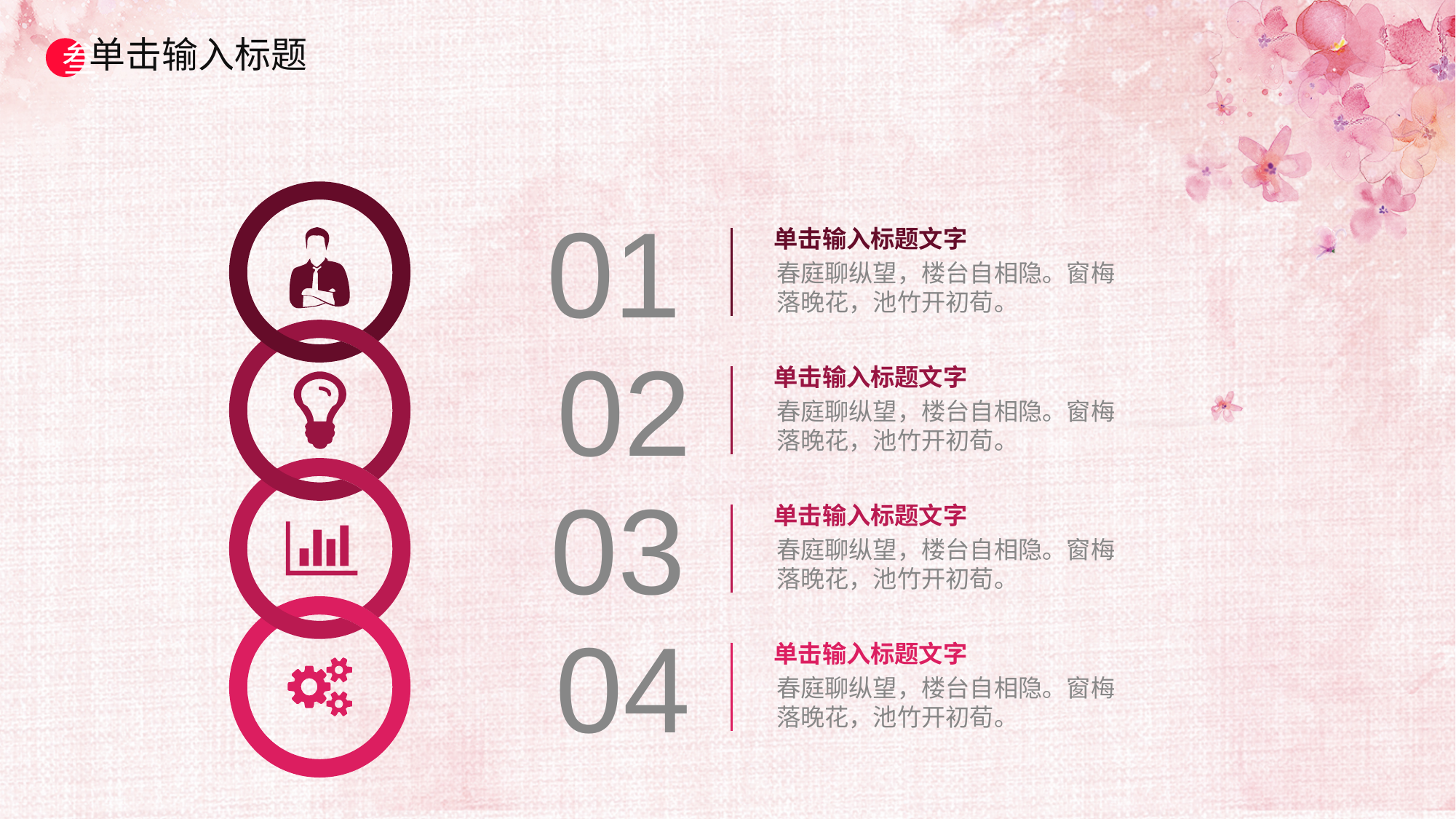

单击输入标题
叁

01
单击输入标题文字

春庭聊纵望，楼台自相隐。窗梅落晚花，池竹开初荀。

02
单击输入标题文字

春庭聊纵望，楼台自相隐。窗梅落晚花，池竹开初荀。

03
单击输入标题文字

春庭聊纵望，楼台自相隐。窗梅落晚花，池竹开初荀。

04
单击输入标题文字

春庭聊纵望，楼台自相隐。窗梅落晚花，池竹开初荀。